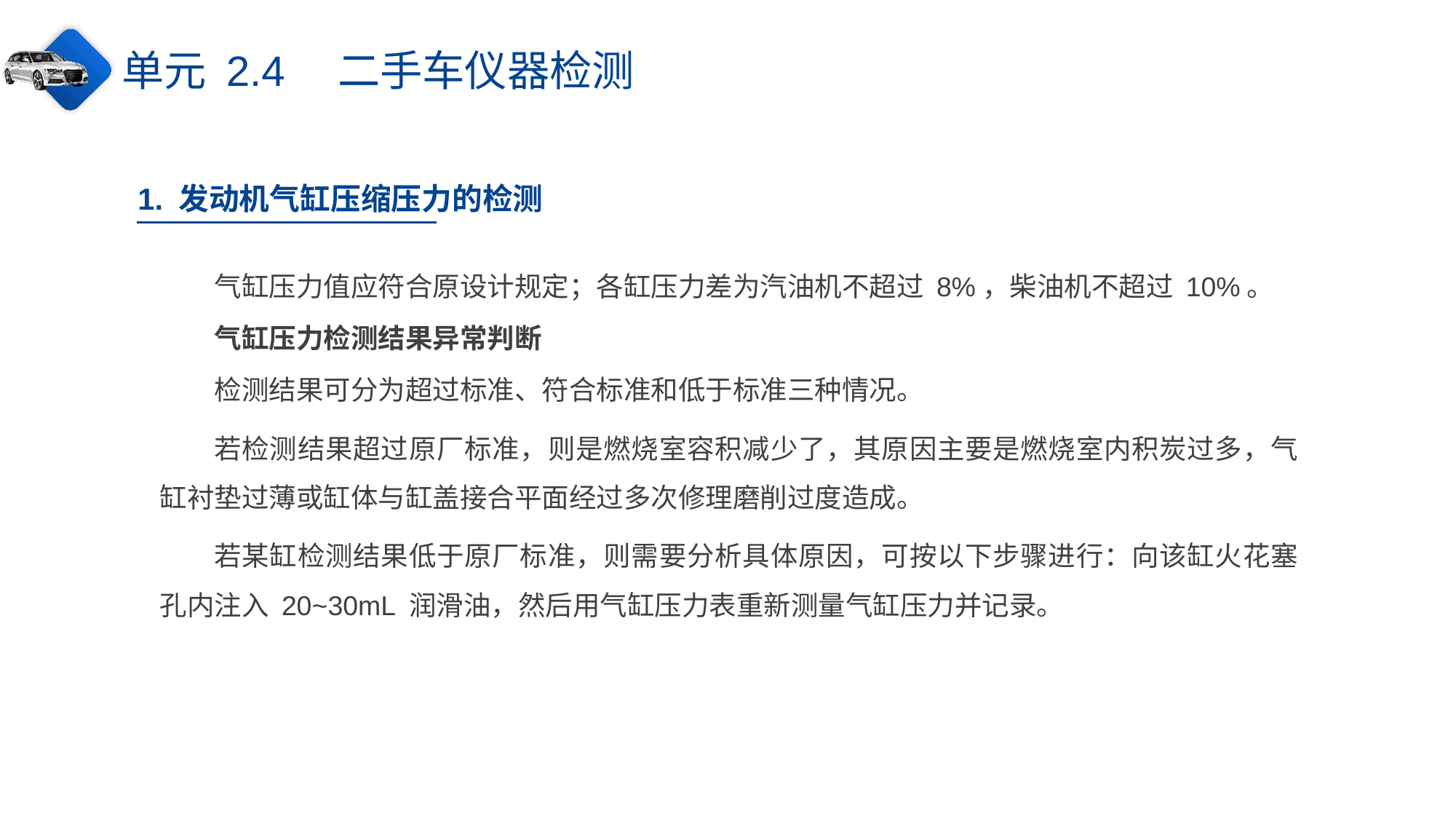

单元 2.4　二手车仪器检测
1. 发动机气缸压缩压力的检测
气缸压力值应符合原设计规定；各缸压力差为汽油机不超过 8%，柴油机不超过 10%。
气缸压力检测结果异常判断
检测结果可分为超过标准、符合标准和低于标准三种情况。
若检测结果超过原厂标准，则是燃烧室容积减少了，其原因主要是燃烧室内积炭过多，气缸衬垫过薄或缸体与缸盖接合平面经过多次修理磨削过度造成。
若某缸检测结果低于原厂标准，则需要分析具体原因，可按以下步骤进行：向该缸火花塞孔内注入 20~30mL 润滑油，然后用气缸压力表重新测量气缸压力并记录。